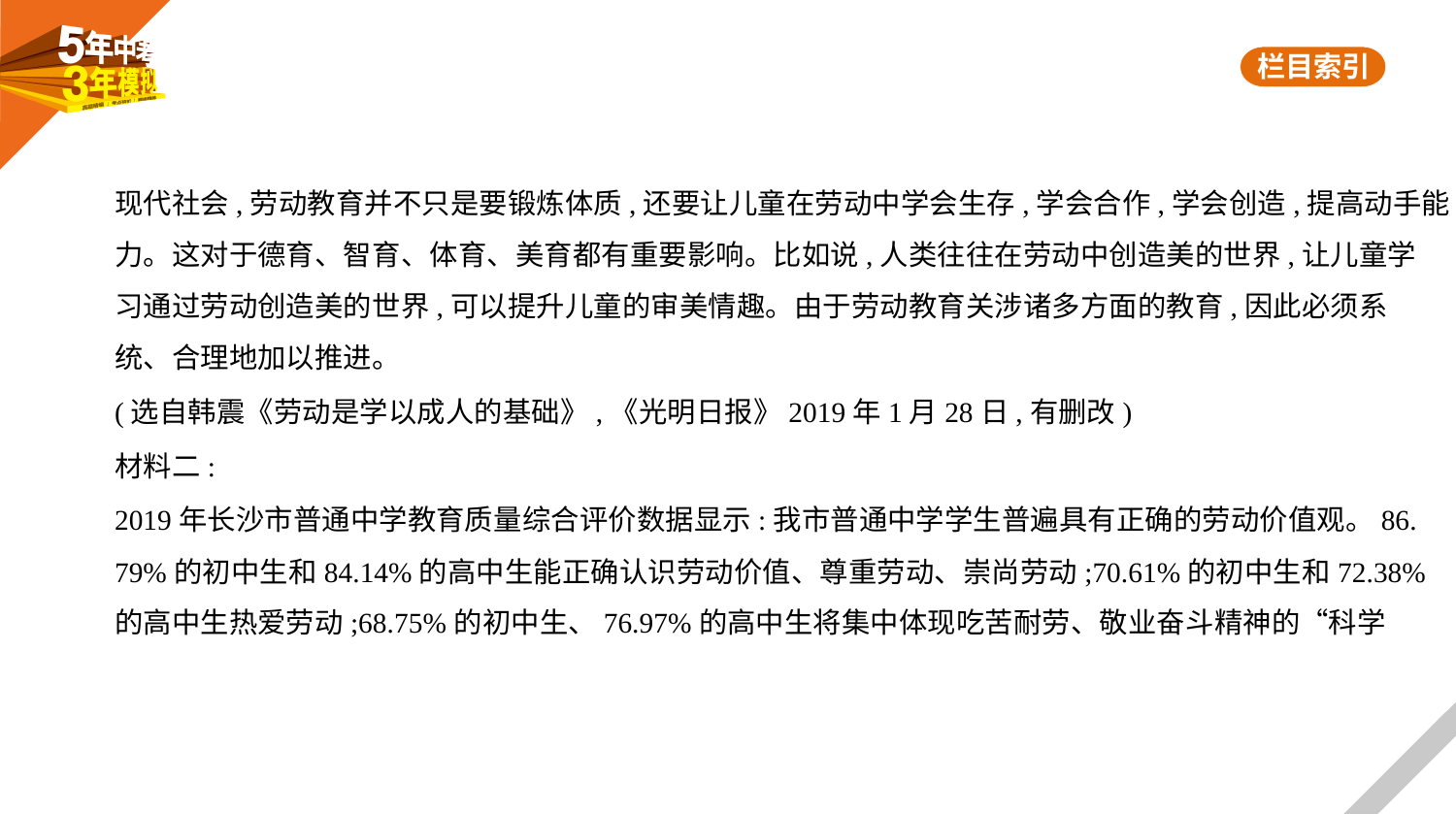

现代社会,劳动教育并不只是要锻炼体质,还要让儿童在劳动中学会生存,学会合作,学会创造,提高动手能
力。这对于德育、智育、体育、美育都有重要影响。比如说,人类往往在劳动中创造美的世界,让儿童学
习通过劳动创造美的世界,可以提升儿童的审美情趣。由于劳动教育关涉诸多方面的教育,因此必须系
统、合理地加以推进。
(选自韩震《劳动是学以成人的基础》,《光明日报》2019年1月28日,有删改)
材料二:
2019年长沙市普通中学教育质量综合评价数据显示:我市普通中学学生普遍具有正确的劳动价值观。86.
79%的初中生和84.14%的高中生能正确认识劳动价值、尊重劳动、崇尚劳动;70.61%的初中生和72.38%
的高中生热爱劳动;68.75%的初中生、76.97%的高中生将集中体现吃苦耐劳、敬业奋斗精神的“科学